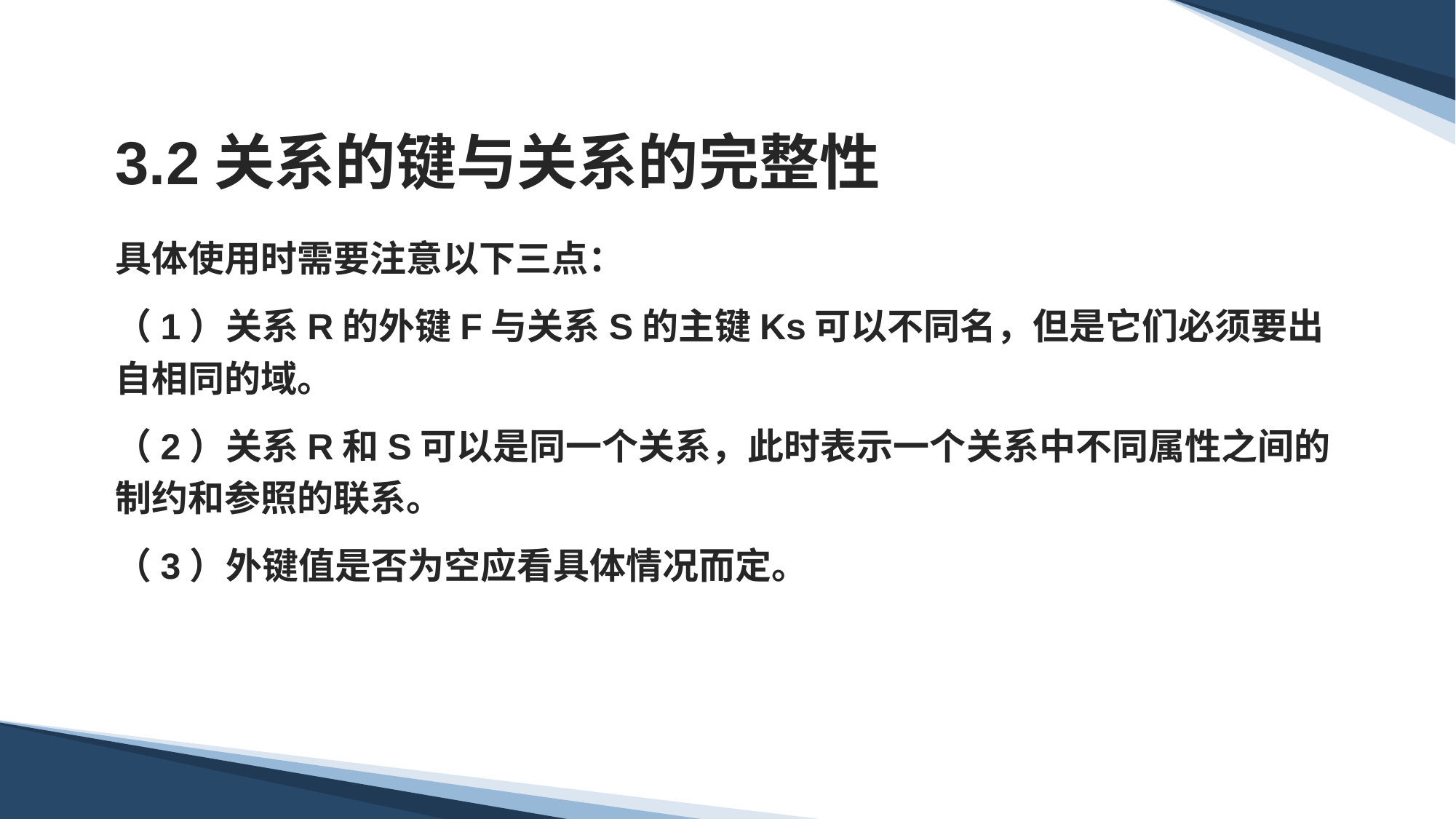

# 3.2关系的键与关系的完整性
具体使用时需要注意以下三点：
（1）关系R的外键F与关系S的主键Ks可以不同名，但是它们必须要出自相同的域。
（2）关系R和S可以是同一个关系，此时表示一个关系中不同属性之间的制约和参照的联系。
（3）外键值是否为空应看具体情况而定。